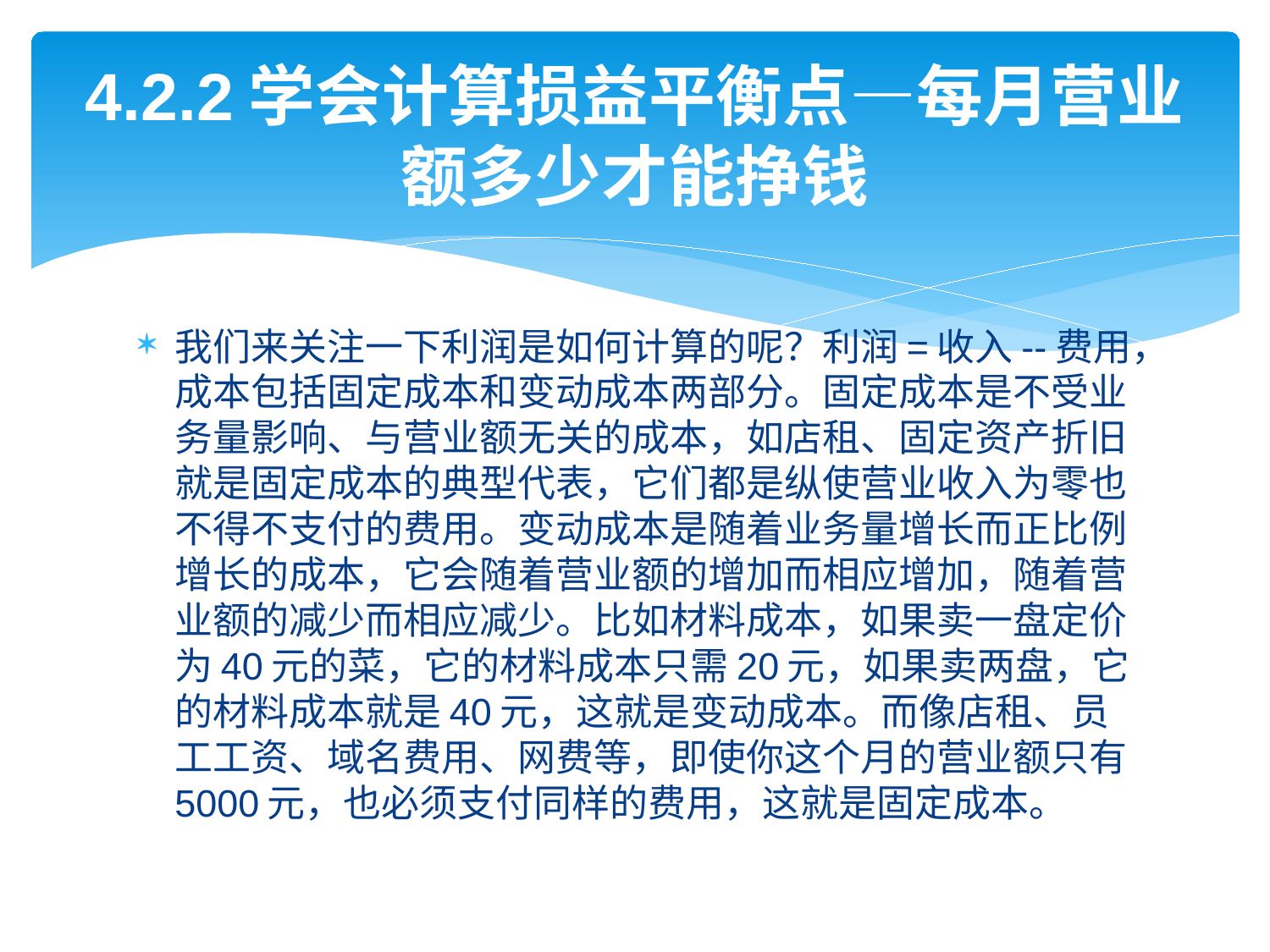

# 4.2.2学会计算损益平衡点—每月营业额多少才能挣钱
我们来关注一下利润是如何计算的呢？利润=收入--费用，成本包括固定成本和变动成本两部分。固定成本是不受业务量影响、与营业额无关的成本，如店租、固定资产折旧就是固定成本的典型代表，它们都是纵使营业收入为零也不得不支付的费用。变动成本是随着业务量增长而正比例增长的成本，它会随着营业额的增加而相应增加，随着营业额的减少而相应减少。比如材料成本，如果卖一盘定价为40元的菜，它的材料成本只需20元，如果卖两盘，它的材料成本就是40元，这就是变动成本。而像店租、员工工资、域名费用、网费等，即使你这个月的营业额只有5000元，也必须支付同样的费用，这就是固定成本。